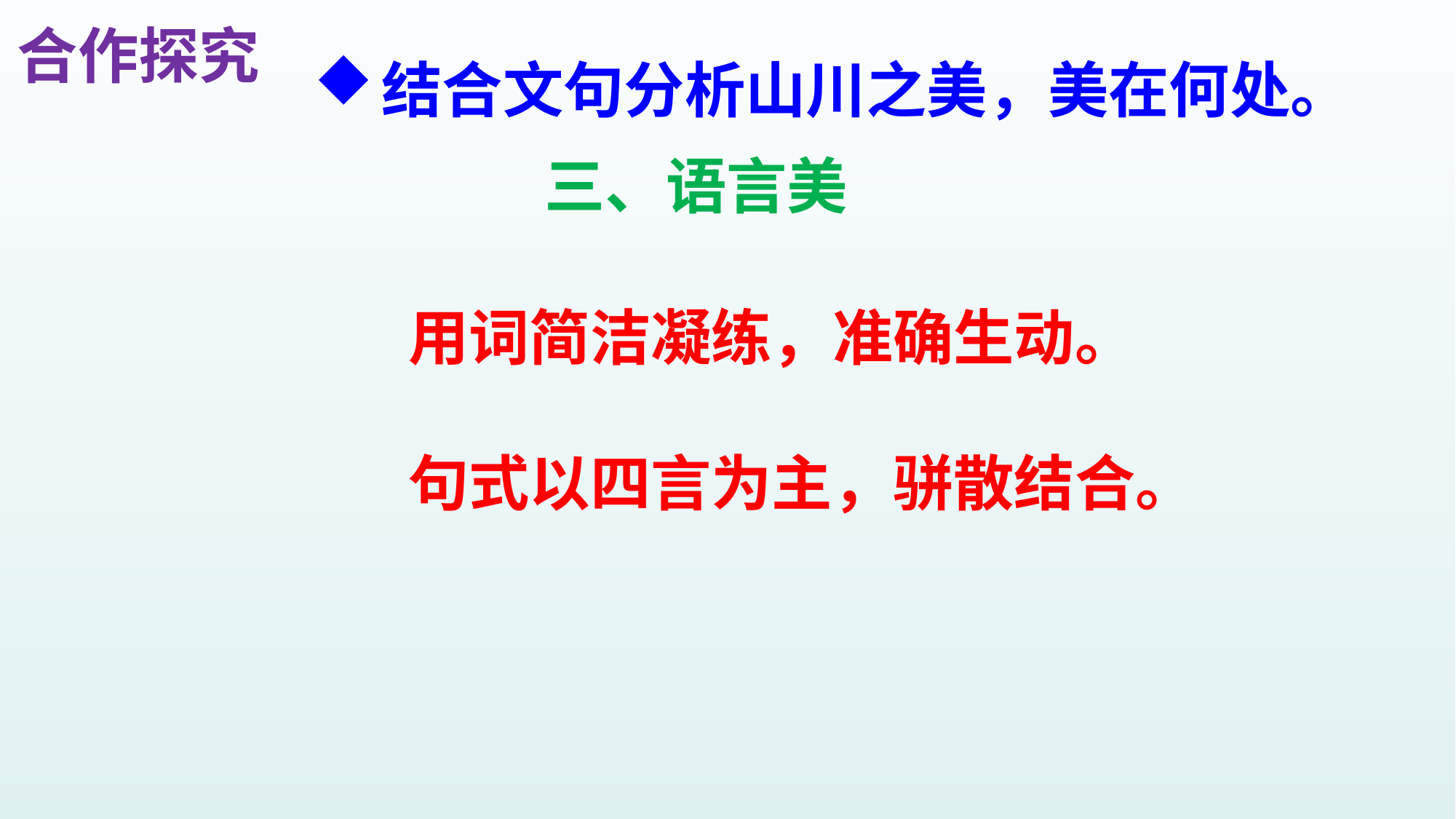

合作探究
结合文句分析山川之美，美在何处。
三、语言美
用词简洁凝练，准确生动。

句式以四言为主，骈散结合。